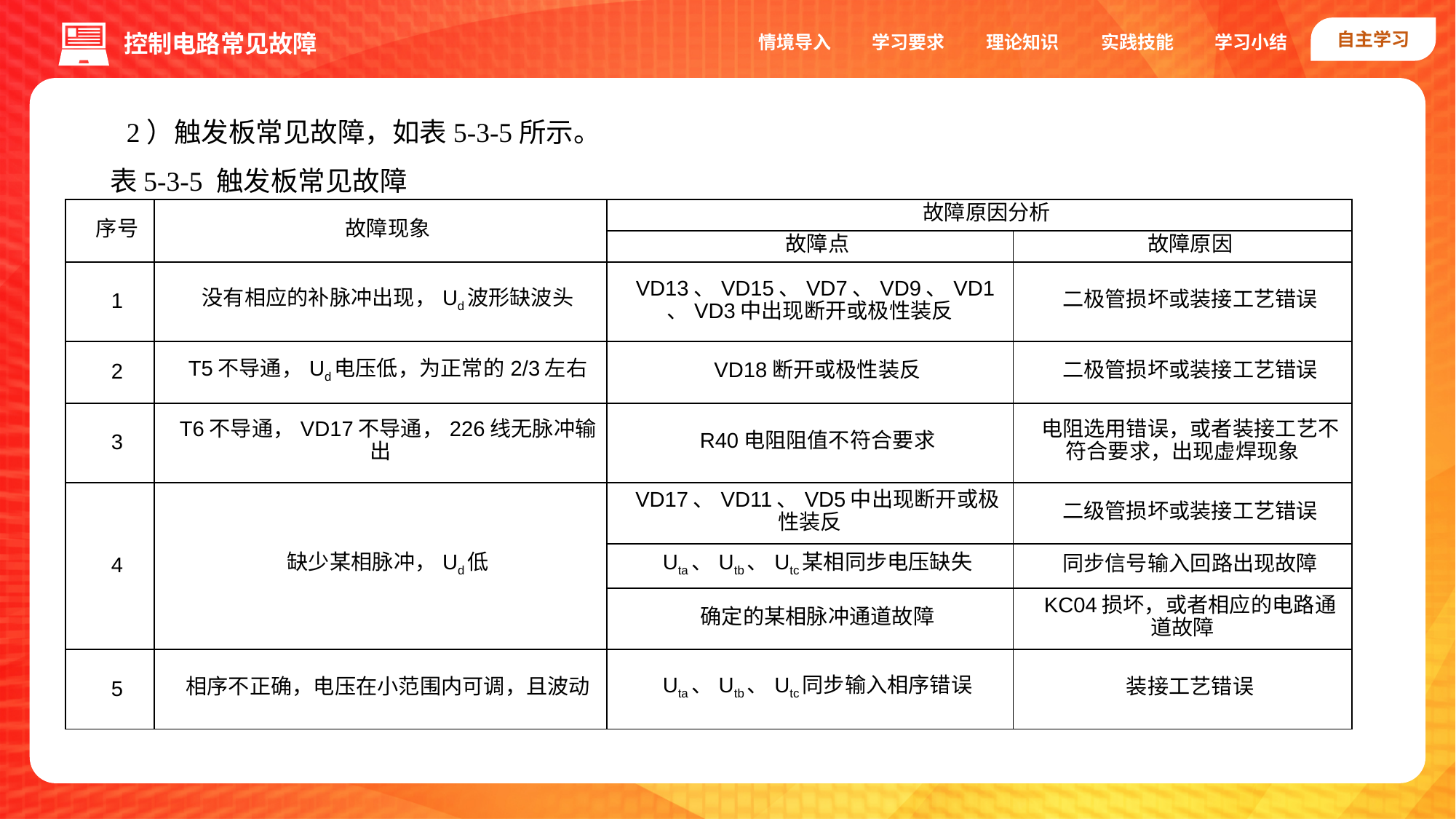

自主学习
实践技能
情境导入
学习要求
理论知识
学习小结

控制电路常见故障
2）触发板常见故障，如表5-3-5所示。
表5-3-5 触发板常见故障
| 序号 | 故障现象 | 故障原因分析 |  |
| --- | --- | --- | --- |
|  |  | 故障点 | 故障原因 |
| 1 | 没有相应的补脉冲出现，Ud波形缺波头 | VD13、VD15、VD7、VD9、VD1、VD3中出现断开或极性装反 | 二极管损坏或装接工艺错误 |
| 2 | T5不导通，Ud电压低，为正常的2/3左右 | VD18断开或极性装反 | 二极管损坏或装接工艺错误 |
| 3 | T6不导通，VD17不导通，226线无脉冲输出 | R40电阻阻值不符合要求 | 电阻选用错误，或者装接工艺不符合要求，出现虚焊现象 |
| 4 | 缺少某相脉冲，Ud低 | VD17、VD11、VD5中出现断开或极性装反 | 二级管损坏或装接工艺错误 |
|  |  | Uta、Utb、Utc某相同步电压缺失 | 同步信号输入回路出现故障 |
|  |  | 确定的某相脉冲通道故障 | KC04损坏，或者相应的电路通道故障 |
| 5 | 相序不正确，电压在小范围内可调，且波动 | Uta、Utb、Utc同步输入相序错误 | 装接工艺错误 |